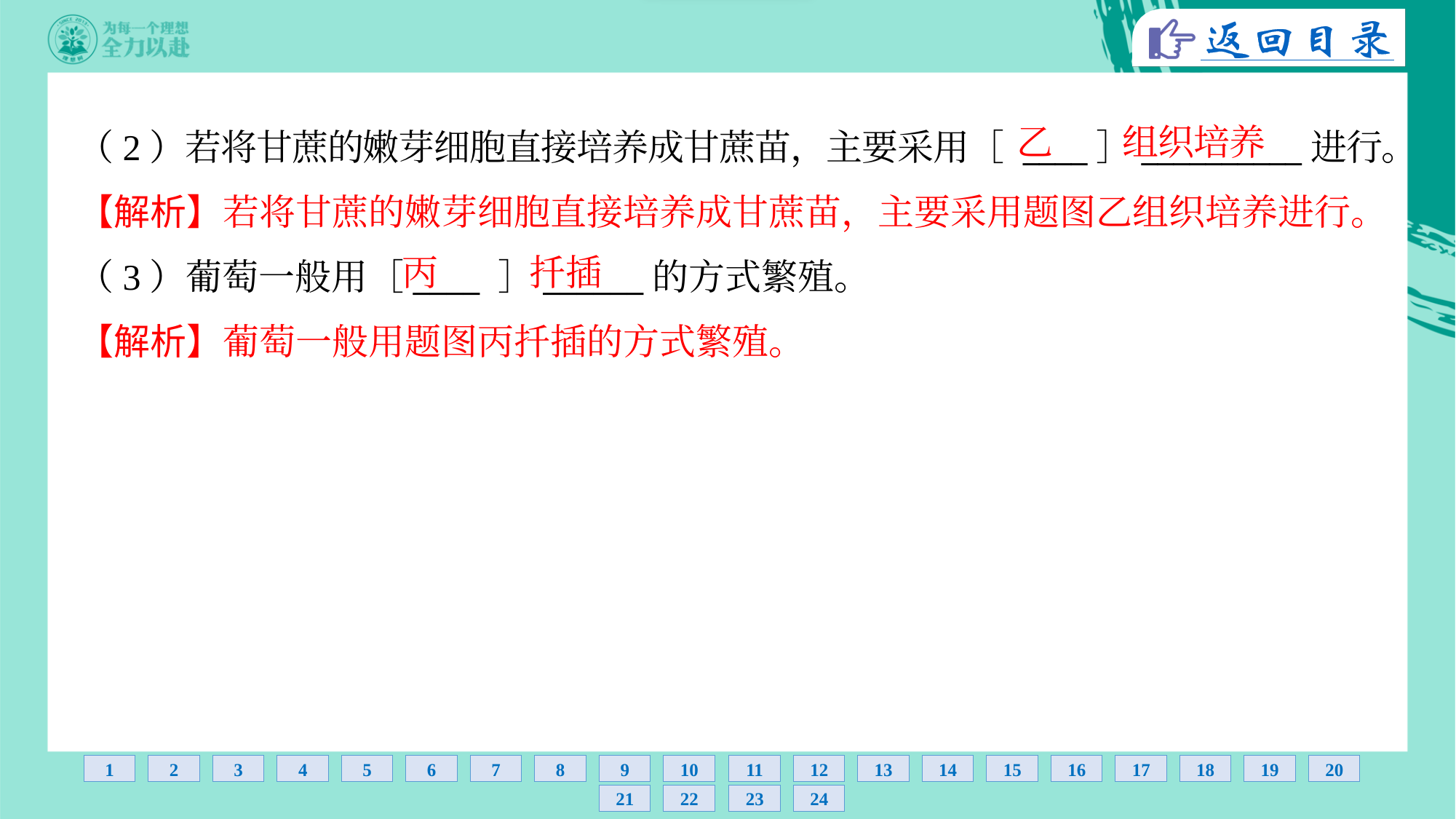

乙
组织培养
（2）若将甘蔗的嫩芽细胞直接培养成甘蔗苗，主要采用［ ____］__________进行。
【解析】若将甘蔗的嫩芽细胞直接培养成甘蔗苗，主要采用题图乙组织培养进行。
丙
扦插
（3）葡萄一般用［____ ］______的方式繁殖。
【解析】葡萄一般用题图丙扦插的方式繁殖。